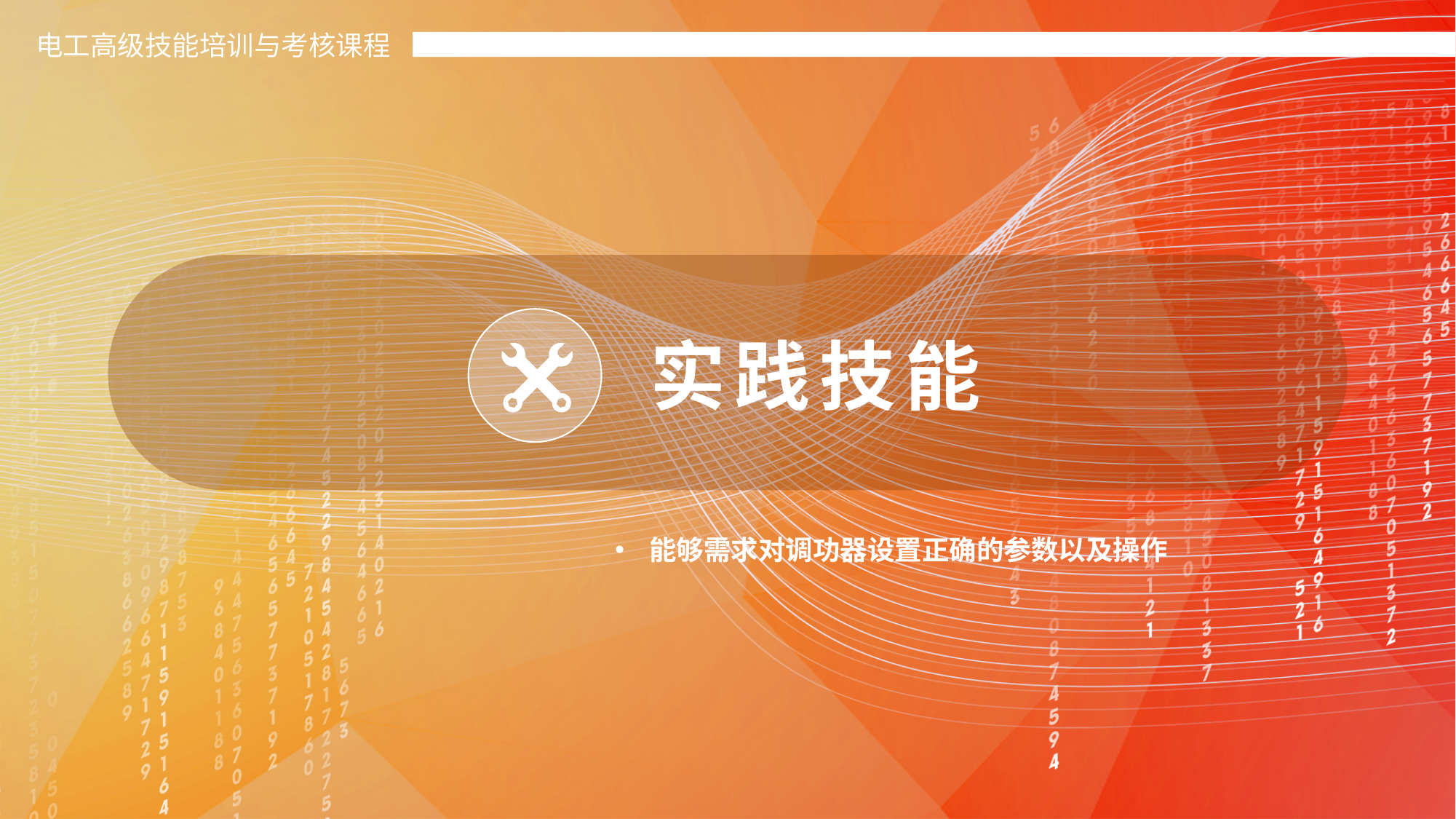

电工高级技能培训与考核课程

实践技能
能够需求对调功器设置正确的参数以及操作